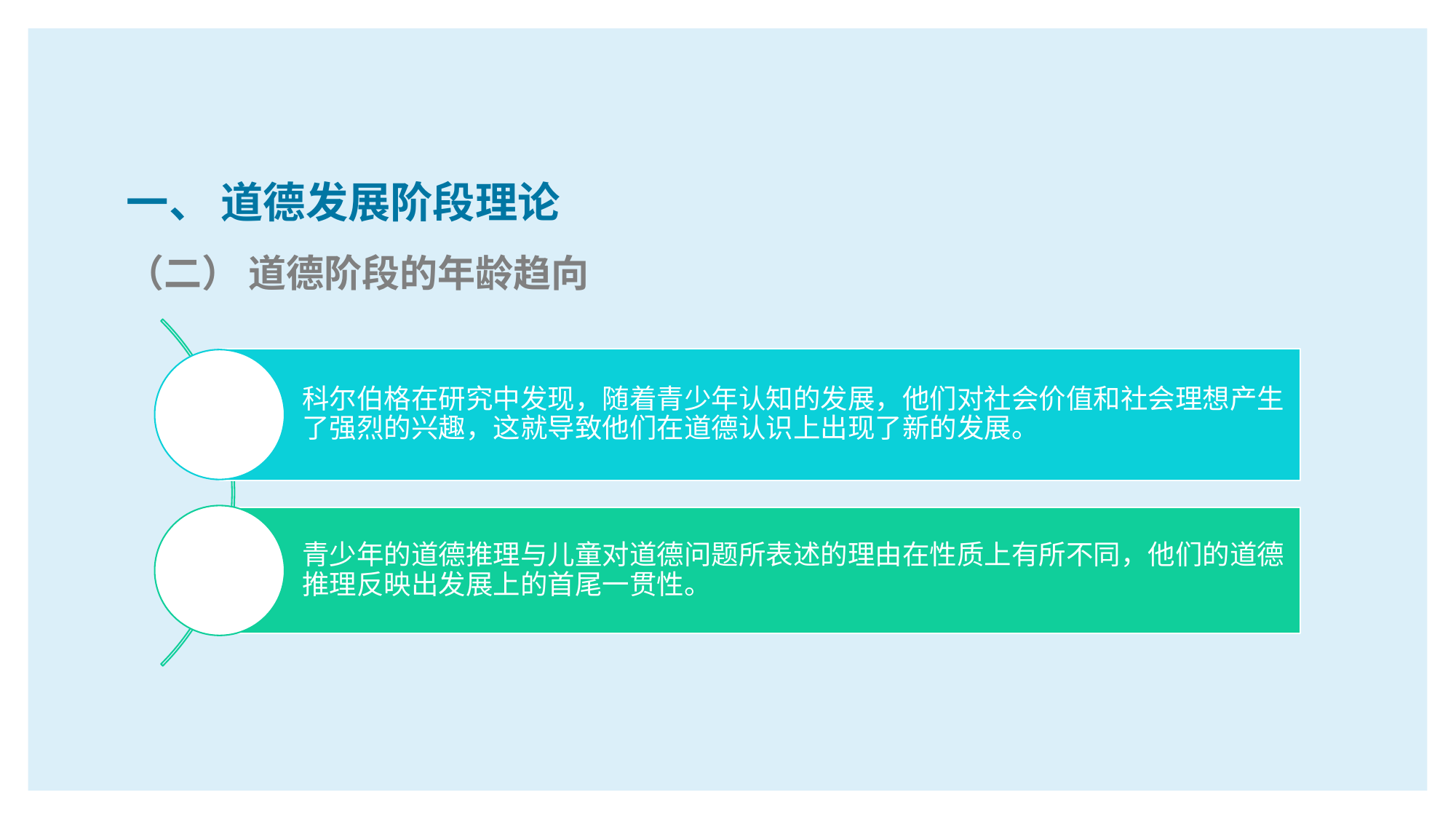

一、 道德发展阶段理论
（二） 道德阶段的年龄趋向

科尔伯格在研究中发现，随着青少年认知的发展，他们对社会价值和社会理想产生了强烈的兴趣，这就导致他们在道德认识上出现了新的发展。
青少年的道德推理与儿童对道德问题所表述的理由在性质上有所不同，他们的道德推理反映出发展上的首尾一贯性。